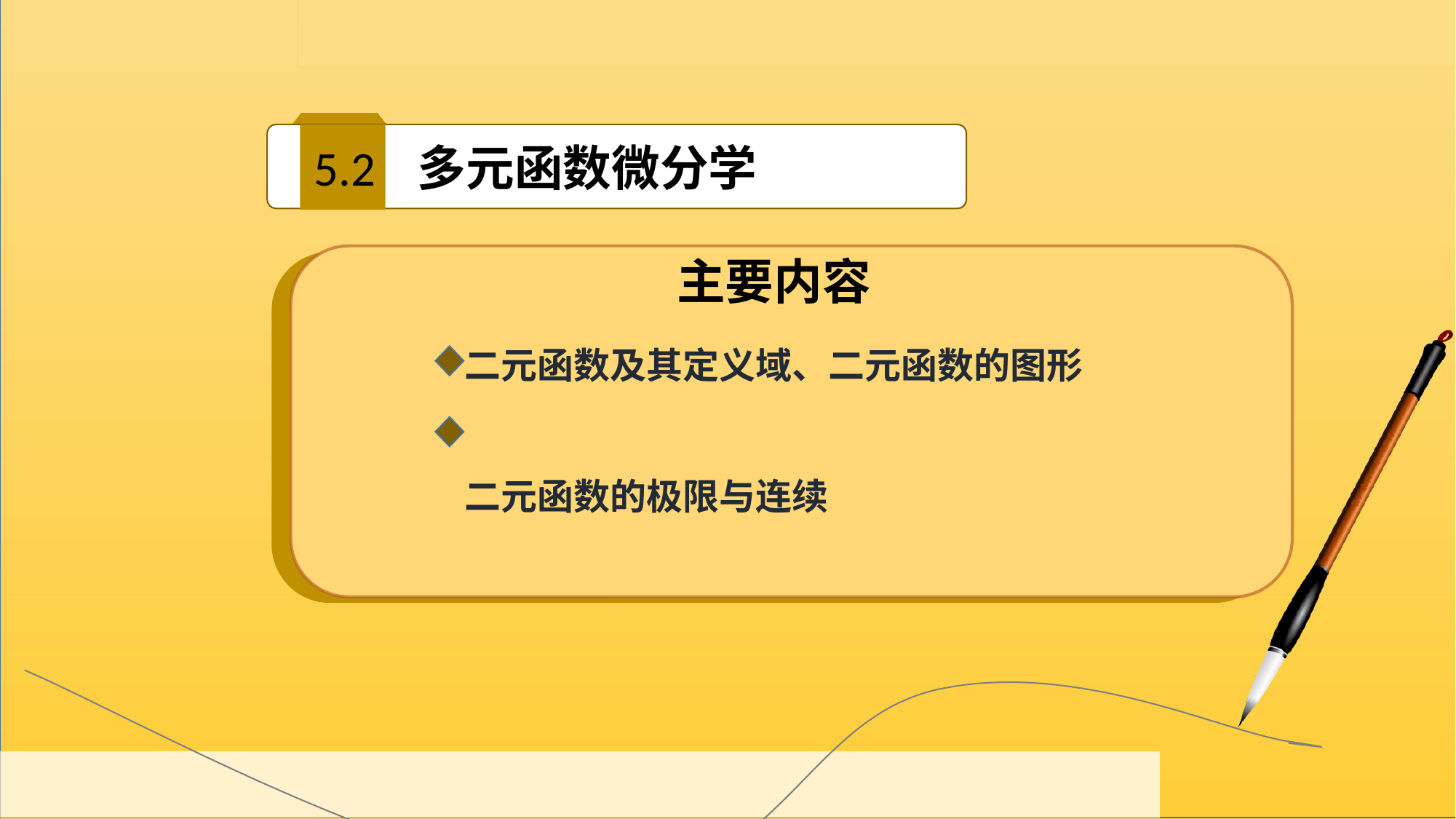

5.2
多元函数微分学
主要内容
  二元函数及其定义域、二元函数的图形
  二元函数的极限与连续